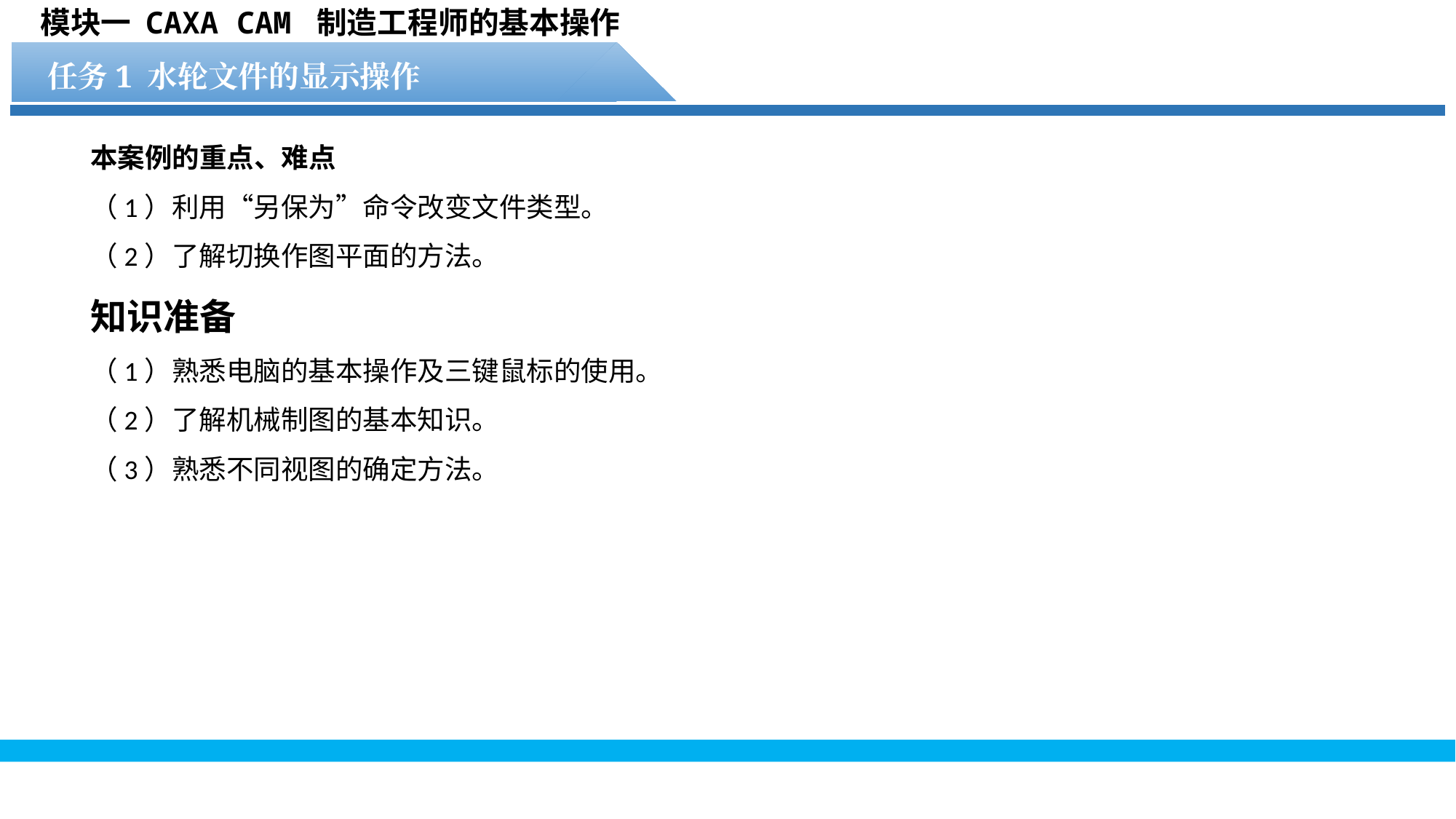

模块一 CAXA CAM 制造工程师的基本操作

任务1 水轮文件的显示操作
本案例的重点、难点
（1）利用“另保为”命令改变文件类型。
（2）了解切换作图平面的方法。
知识准备
（1）熟悉电脑的基本操作及三键鼠标的使用。
（2）了解机械制图的基本知识。
（3）熟悉不同视图的确定方法。